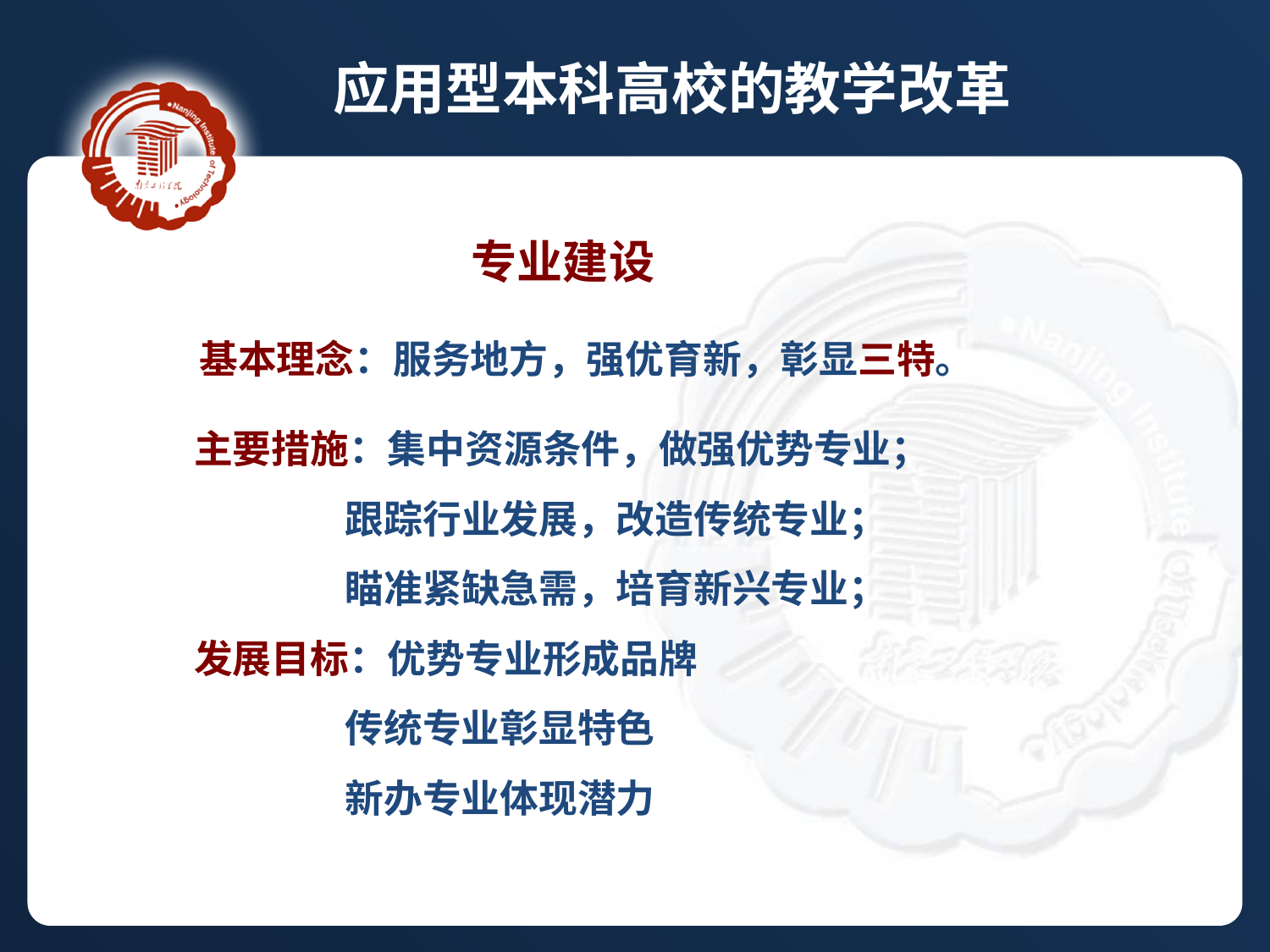

应用型本科高校的教学改革
                      专业建设
       基本理念：服务地方，强优育新，彰显三特。
       主要措施：集中资源条件，做强优势专业；
                        跟踪行业发展，改造传统专业；
                        瞄准紧缺急需，培育新兴专业；
       发展目标：优势专业形成品牌
                        传统专业彰显特色
                        新办专业体现潜力